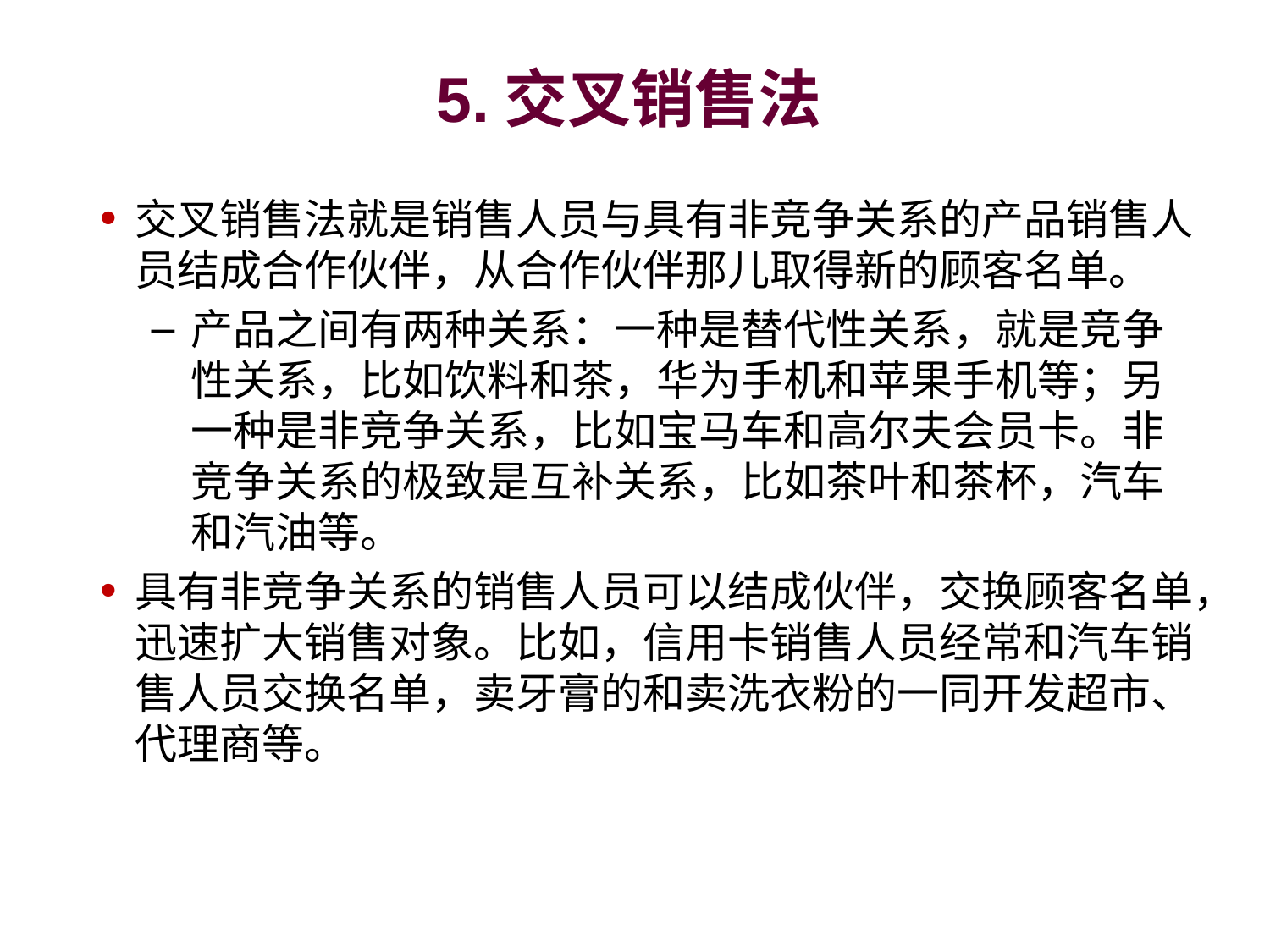

# 5.交叉销售法
交叉销售法就是销售人员与具有非竞争关系的产品销售人员结成合作伙伴，从合作伙伴那儿取得新的顾客名单。
产品之间有两种关系：一种是替代性关系，就是竞争性关系，比如饮料和茶，华为手机和苹果手机等；另一种是非竞争关系，比如宝马车和高尔夫会员卡。非竞争关系的极致是互补关系，比如茶叶和茶杯，汽车和汽油等。
具有非竞争关系的销售人员可以结成伙伴，交换顾客名单，迅速扩大销售对象。比如，信用卡销售人员经常和汽车销售人员交换名单，卖牙膏的和卖洗衣粉的一同开发超市、代理商等。